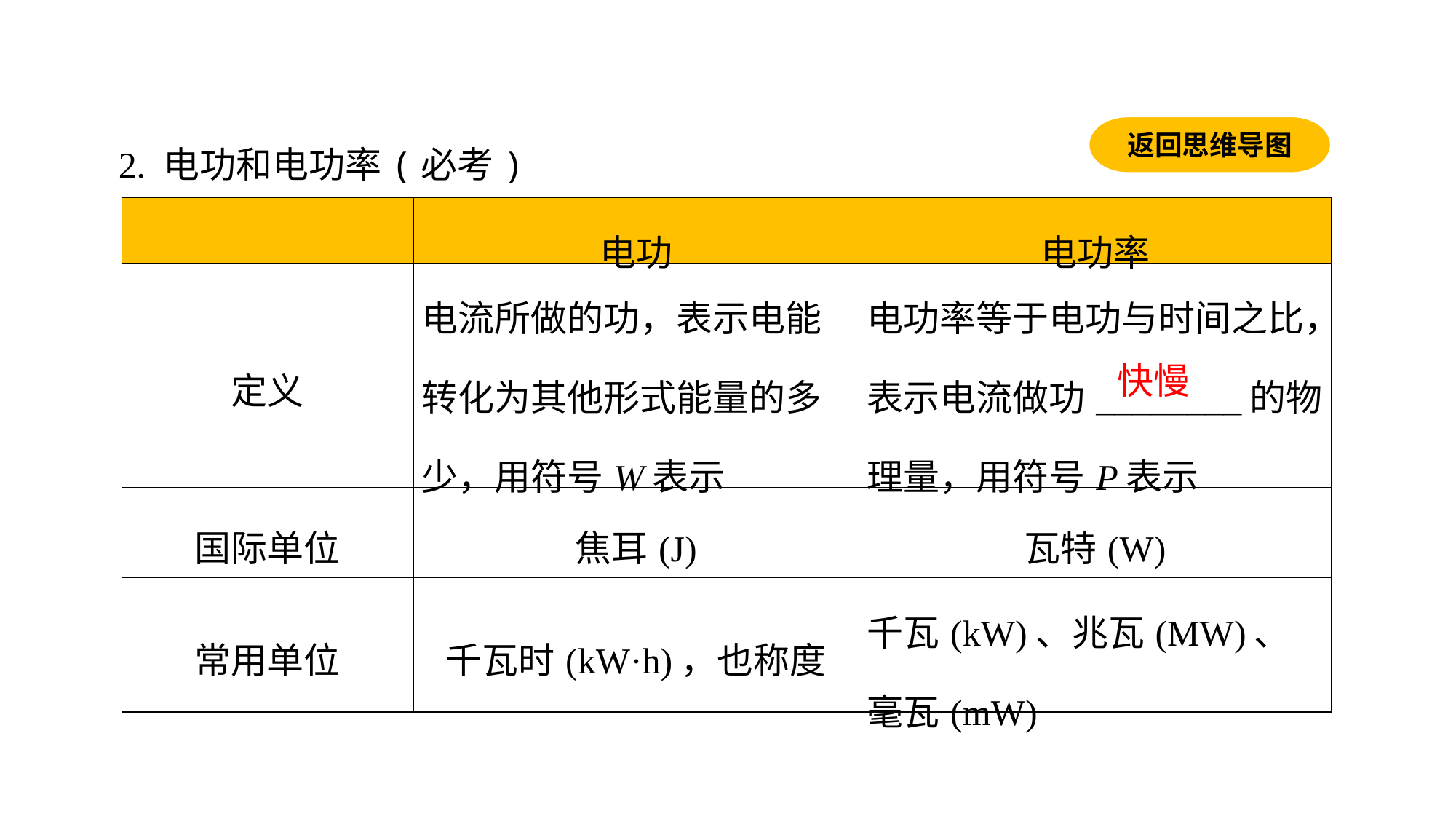

返回思维导图
2. 电功和电功率(必考)
|  | 电功 | 电功率 |
| --- | --- | --- |
| 定义 | 电流所做的功，表示电能转化为其他形式能量的多少，用符号W表示 | 电功率等于电功与时间之比，表示电流做功\_\_\_\_\_\_\_\_的物理量，用符号P表示 |
| 国际单位 | 焦耳(J) | 瓦特(W) |
| 常用单位 | 千瓦时(kW·h)，也称度 | 千瓦(kW)、兆瓦(MW)、毫瓦(mW) |
快慢